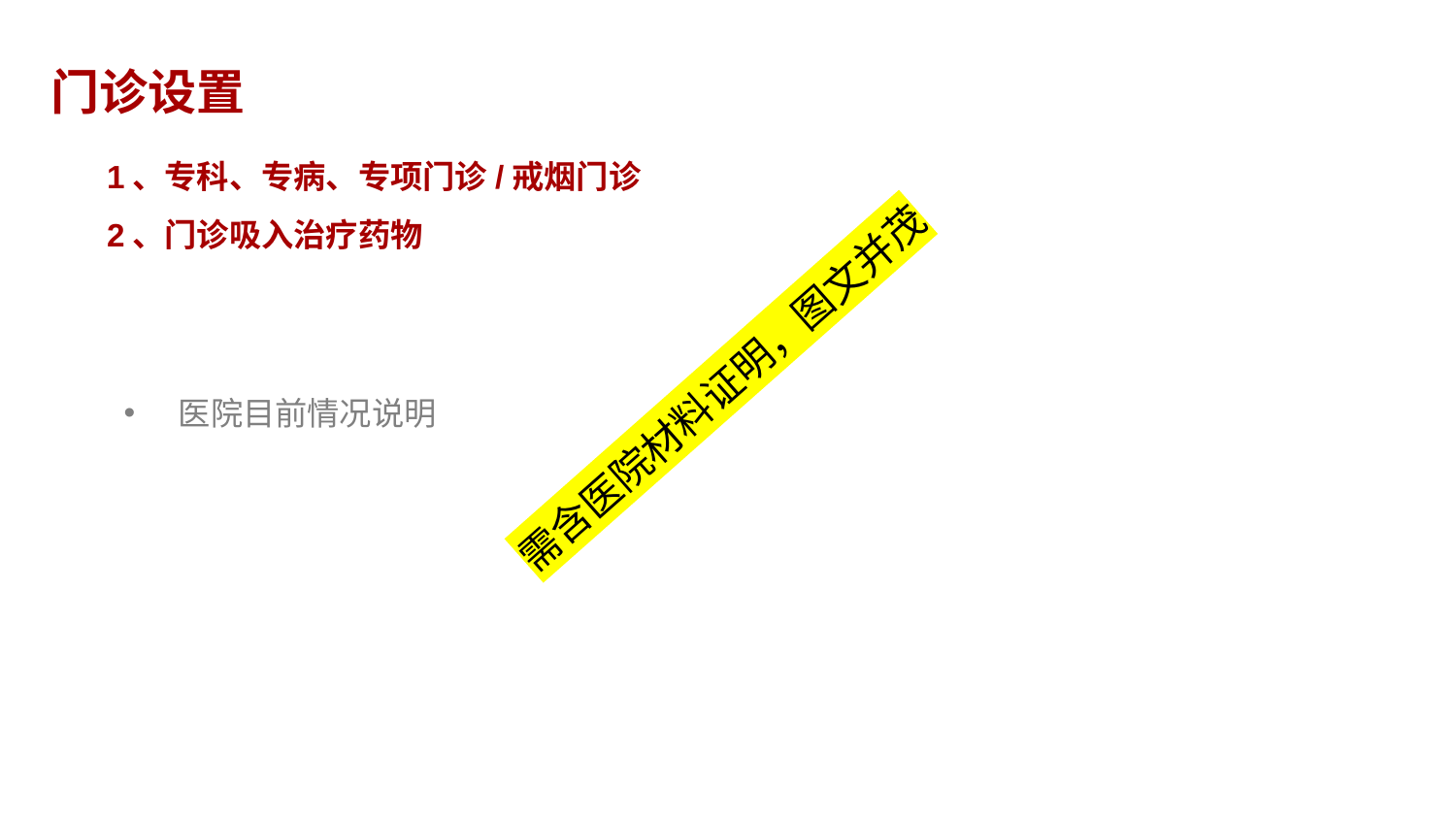

门诊设置
1、专科、专病、专项门诊/戒烟门诊
2、门诊吸入治疗药物

需含医院材料证明，图文并茂
医院目前情况说明